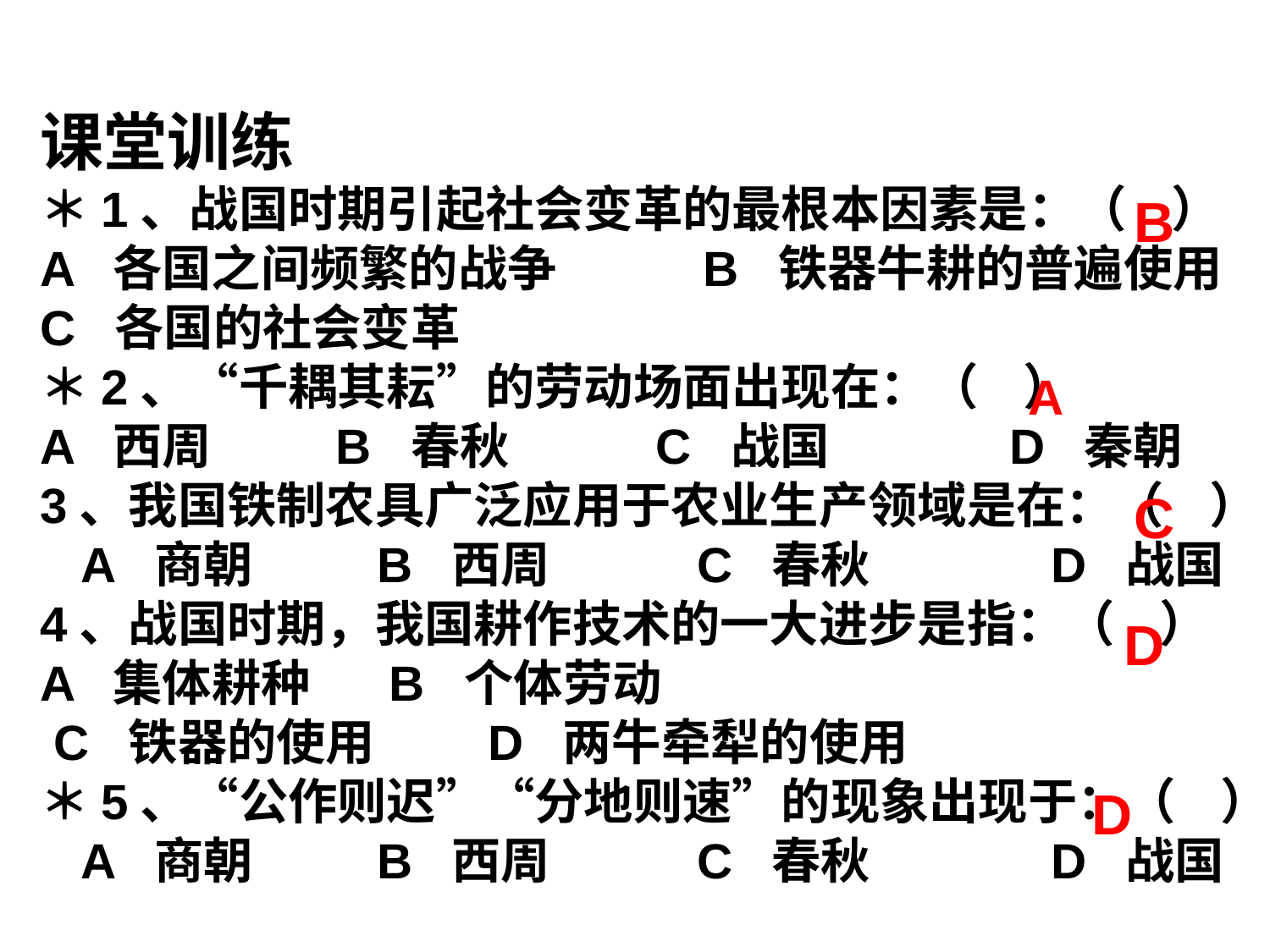

课堂训练
＊1、战国时期引起社会变革的最根本因素是：（    ）
A  各国之间频繁的战争            B  铁器牛耕的普遍使用
C  各国的社会变革
＊2、“千耦其耘”的劳动场面出现在：（    ）
A  西周          B  春秋            C  战国               D  秦朝
3、我国铁制农具广泛应用于农业生产领域是在：（    ）
   A  商朝          B  西周            C  春秋               D  战国
4、战国时期，我国耕作技术的一大进步是指：（    ）
A  集体耕种      B  个体劳动
 C  铁器的使用         D  两牛牵犁的使用
＊5、“公作则迟”“分地则速”的现象出现于：（    ）
   A  商朝          B  西周            C  春秋               D  战国
B
A
C
D
D